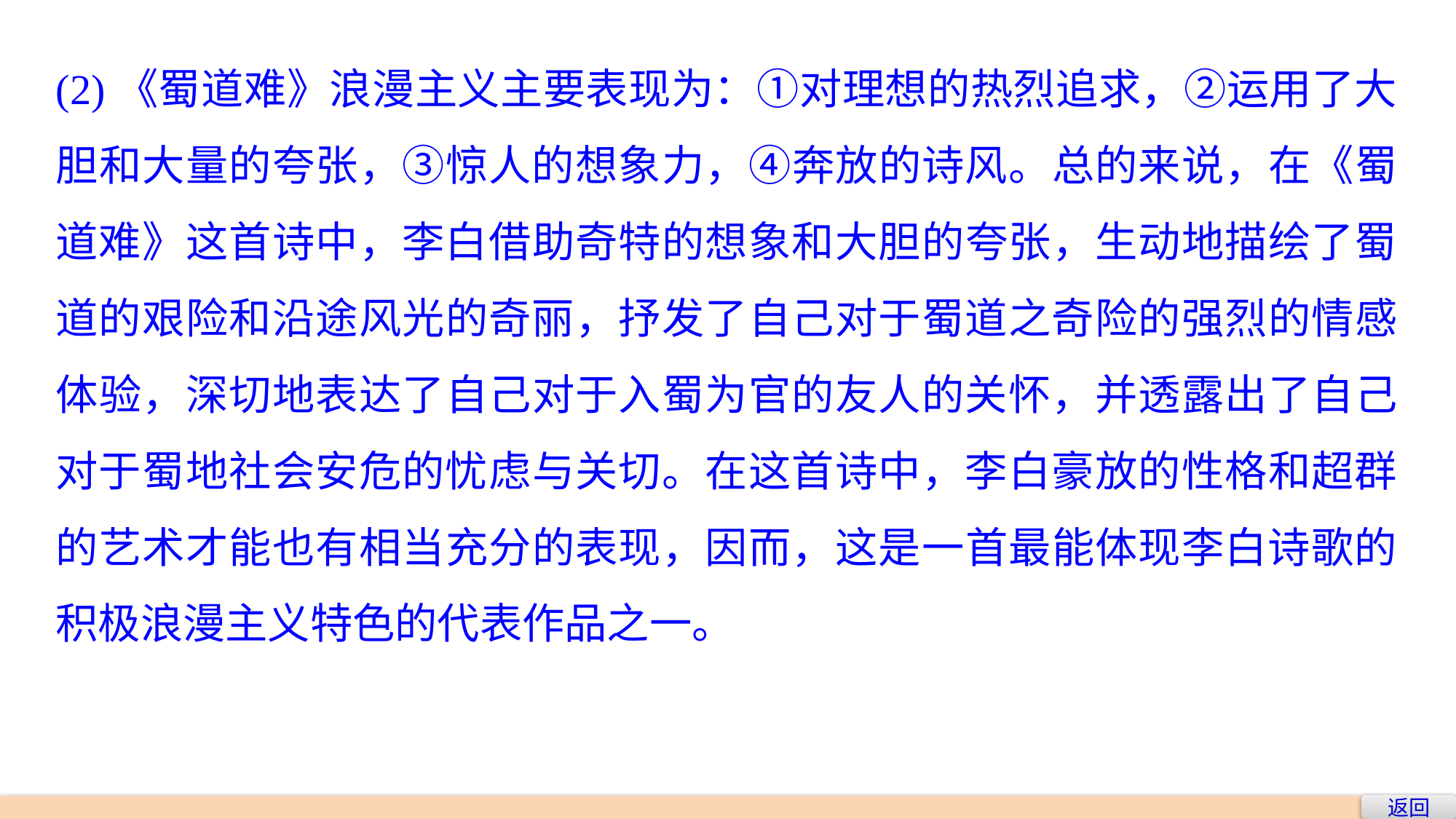

(2)《蜀道难》浪漫主义主要表现为：①对理想的热烈追求，②运用了大胆和大量的夸张，③惊人的想象力，④奔放的诗风。总的来说，在《蜀道难》这首诗中，李白借助奇特的想象和大胆的夸张，生动地描绘了蜀道的艰险和沿途风光的奇丽，抒发了自己对于蜀道之奇险的强烈的情感体验，深切地表达了自己对于入蜀为官的友人的关怀，并透露出了自己对于蜀地社会安危的忧虑与关切。在这首诗中，李白豪放的性格和超群的艺术才能也有相当充分的表现，因而，这是一首最能体现李白诗歌的积极浪漫主义特色的代表作品之一。
返回